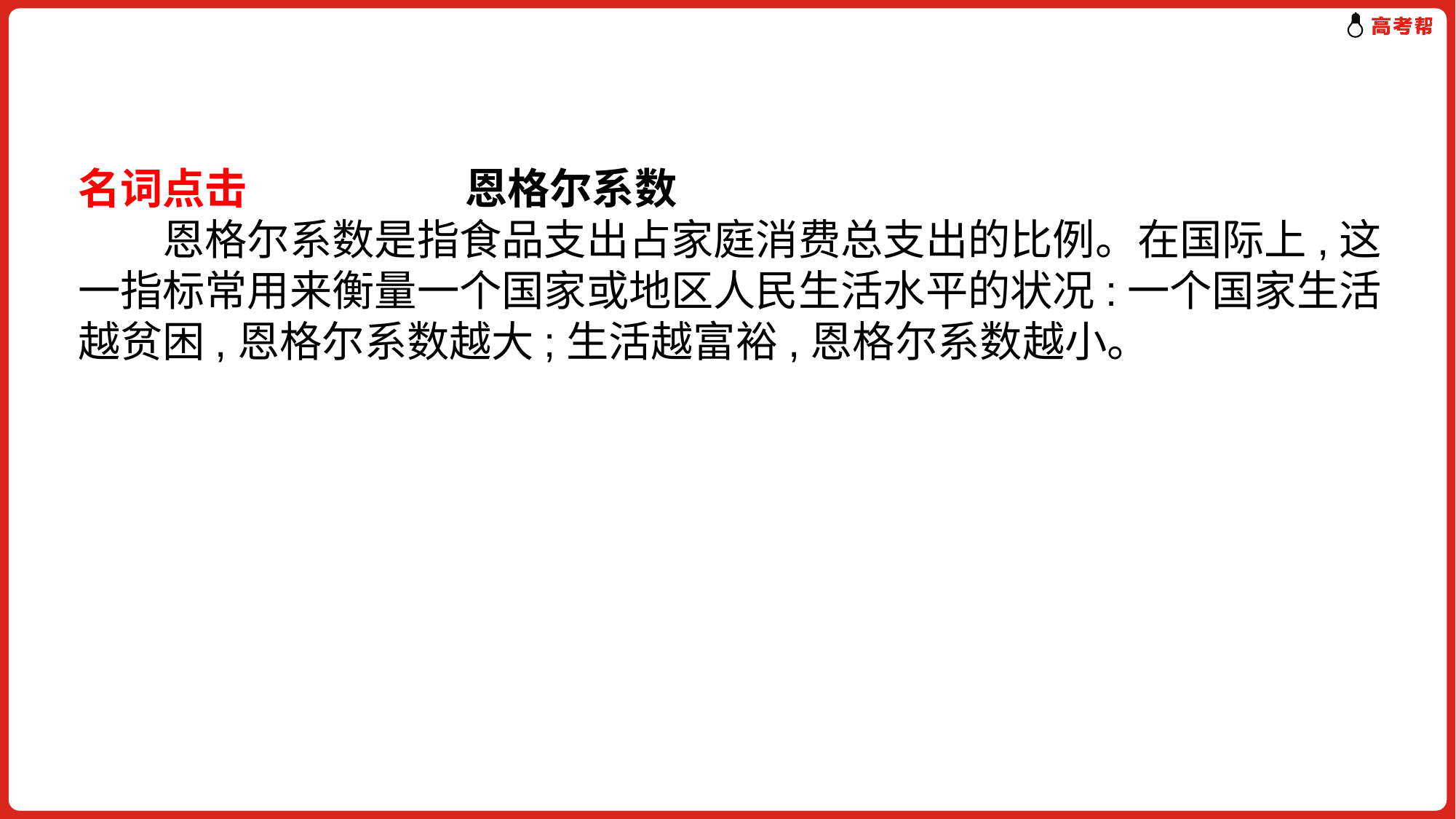

名词点击                       恩格尔系数
　　恩格尔系数是指食品支出占家庭消费总支出的比例。在国际上,这一指标常用来衡量一个国家或地区人民生活水平的状况:一个国家生活越贫困,恩格尔系数越大;生活越富裕,恩格尔系数越小。